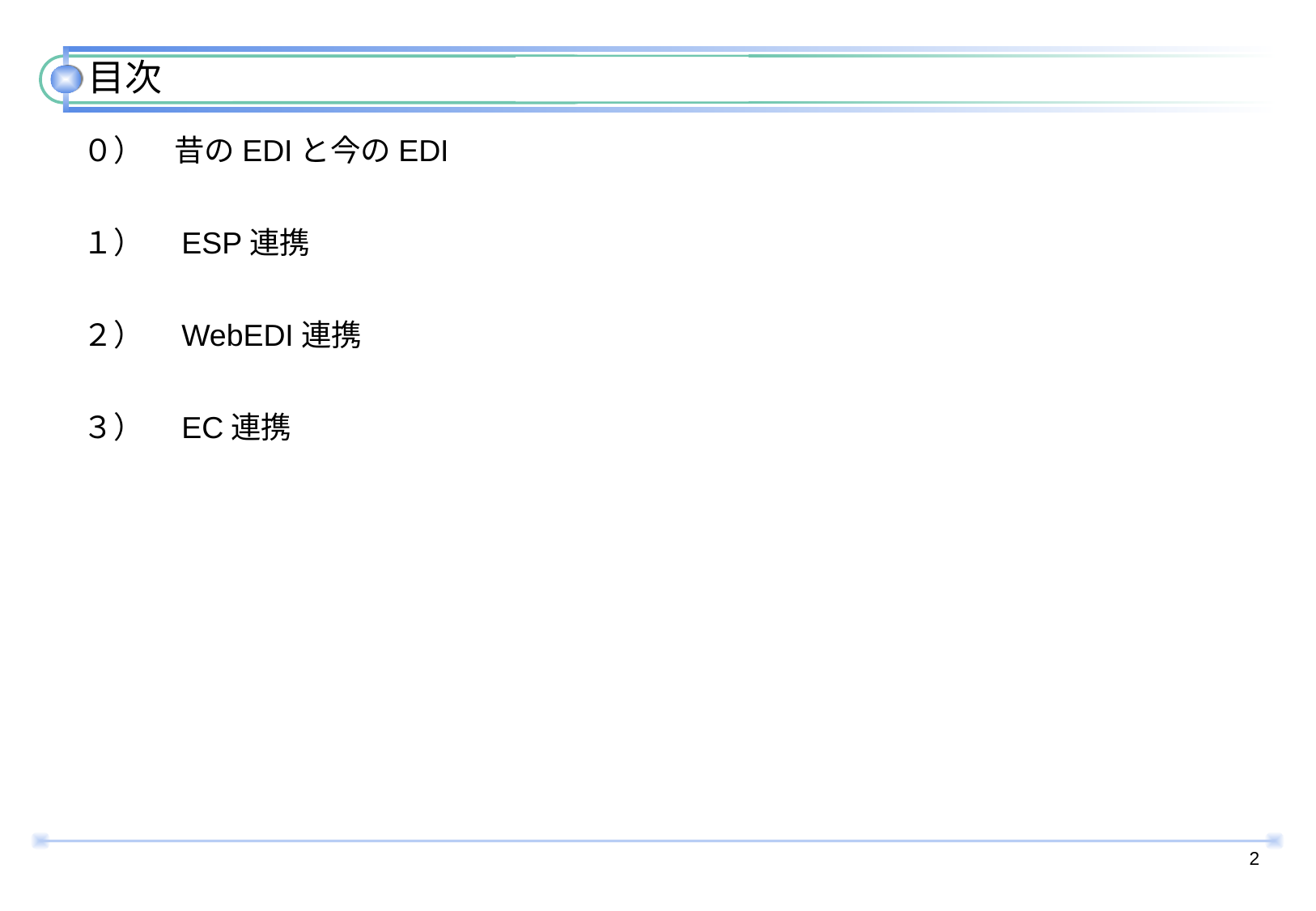

# 目次
０）　昔のEDIと今のEDI

１）　ESP連携

２）　WebEDI連携

３）　EC連携

2